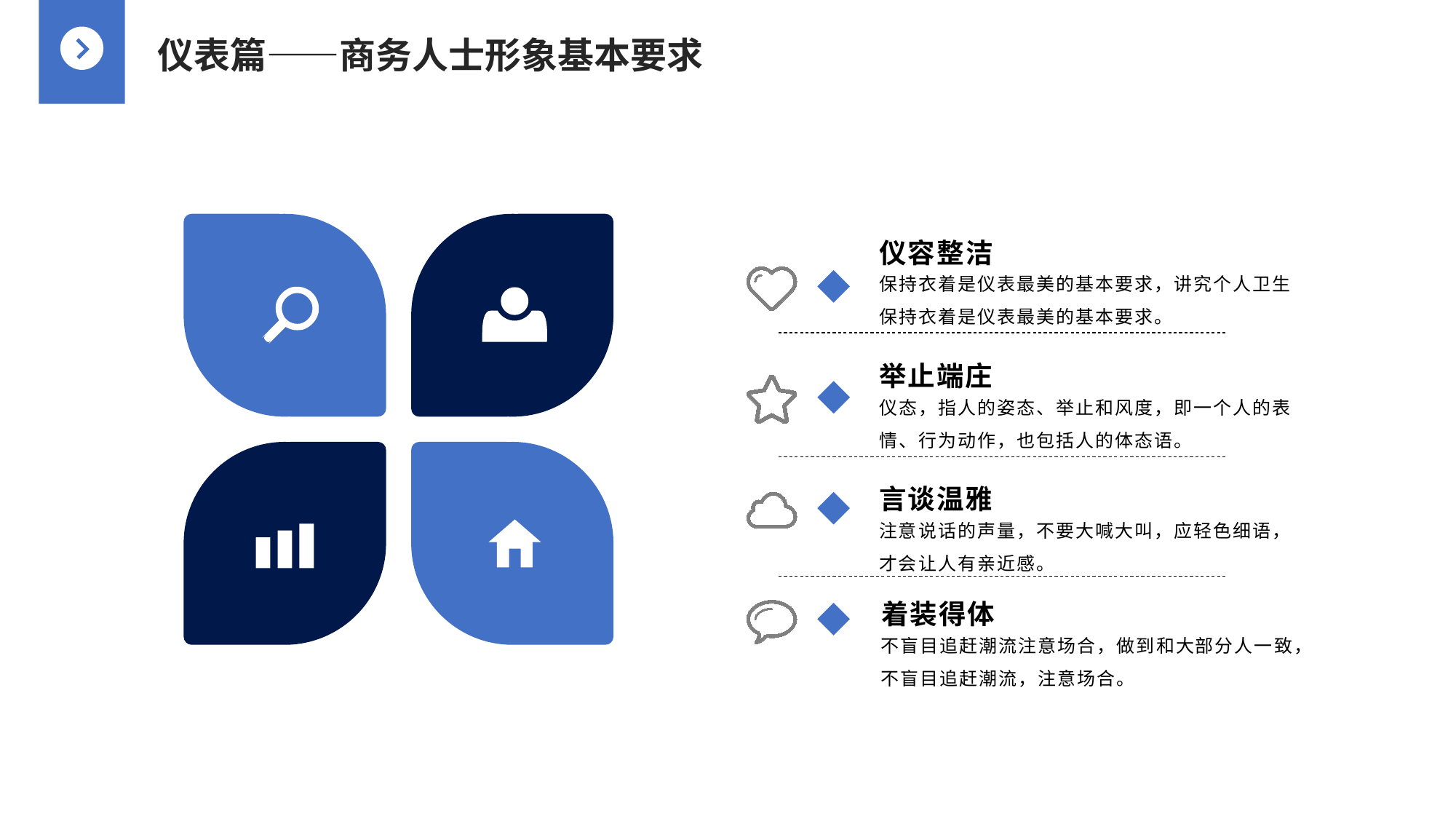

仪表篇——商务人士形象基本要求

仪容整洁
保持衣着是仪表最美的基本要求，讲究个人卫生保持衣着是仪表最美的基本要求。

举止端庄

仪态，指人的姿态、举止和风度，即一个人的表情、行为动作，也包括人的体态语。

言谈温雅

注意说话的声量，不要大喊大叫，应轻色细语，才会让人有亲近感。

着装得体

不盲目追赶潮流注意场合，做到和大部分人一致，不盲目追赶潮流，注意场合。